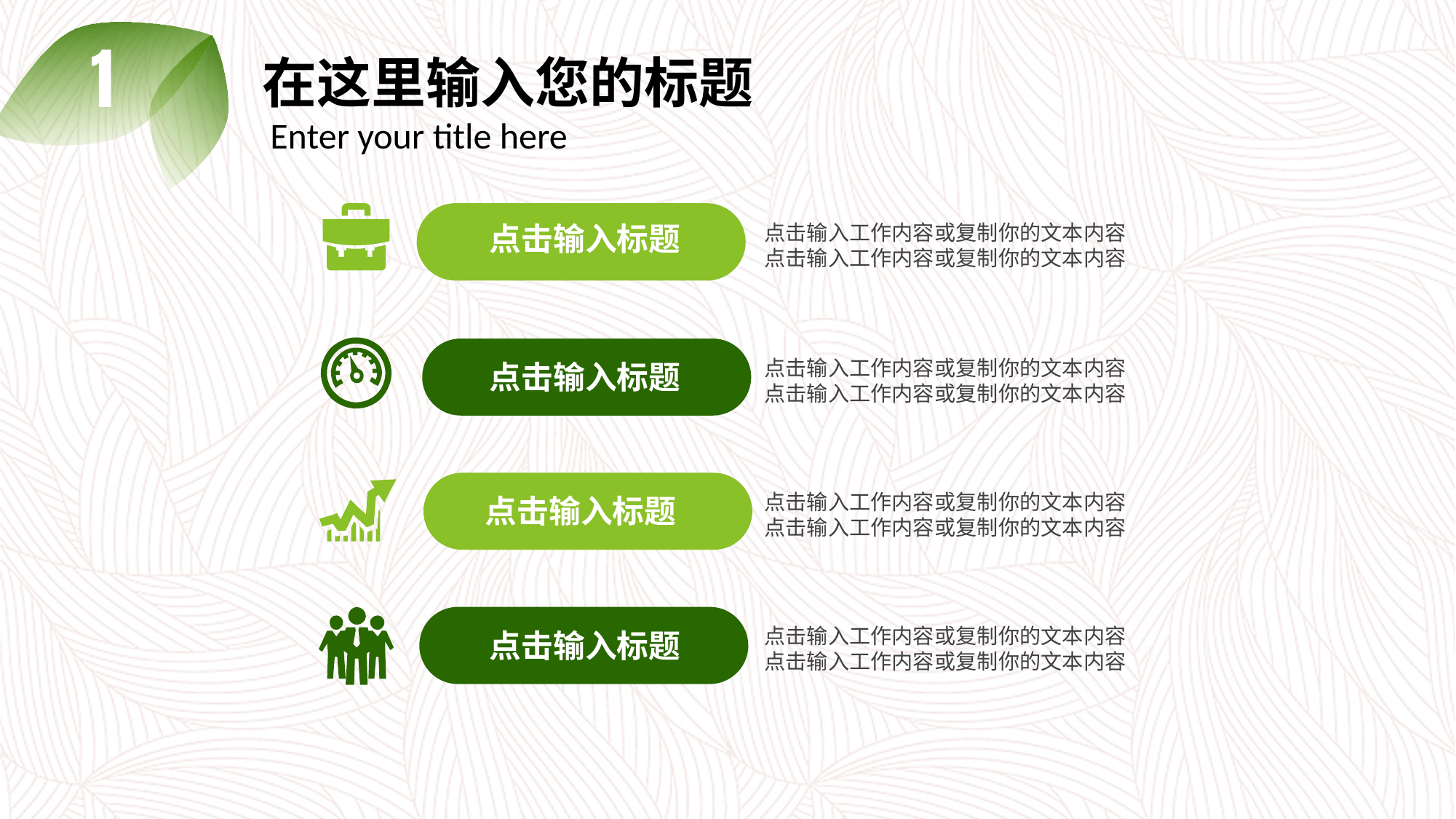

1
在这里输入您的标题
 Enter your title here

点击输入标题
点击输入工作内容或复制你的文本内容
点击输入工作内容或复制你的文本内容

点击输入工作内容或复制你的文本内容
点击输入工作内容或复制你的文本内容
点击输入标题

点击输入工作内容或复制你的文本内容
点击输入工作内容或复制你的文本内容
点击输入标题

点击输入工作内容或复制你的文本内容
点击输入工作内容或复制你的文本内容
点击输入标题